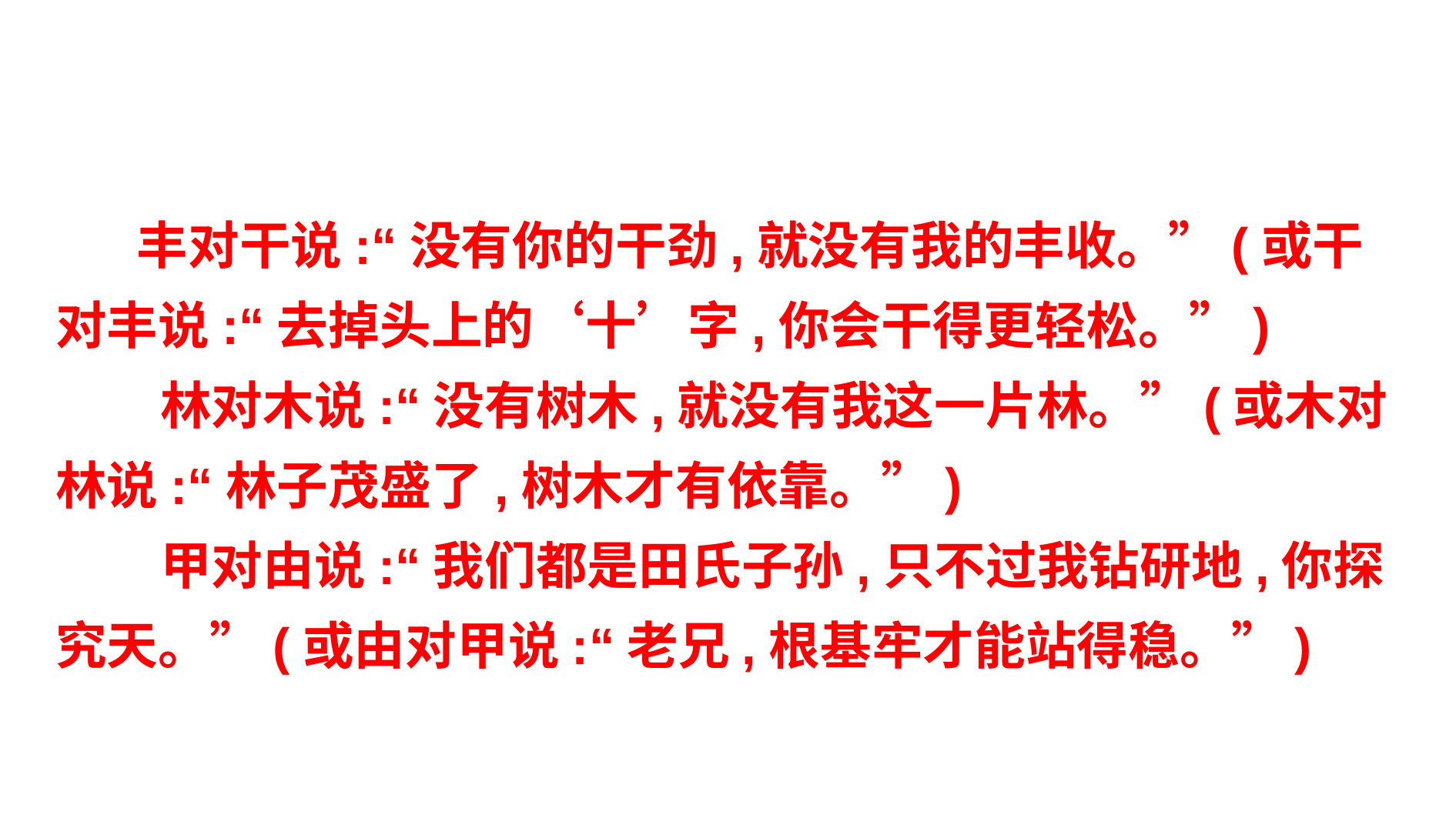

丰对干说:“没有你的干劲,就没有我的丰收。”(或干对丰说:“去掉头上的‘十’字,你会干得更轻松。”)
     林对木说:“没有树木,就没有我这一片林。”(或木对林说:“林子茂盛了,树木才有依靠。”)
     甲对由说:“我们都是田氏子孙,只不过我钻研地,你探究天。”(或由对甲说:“老兄,根基牢才能站得稳。”)